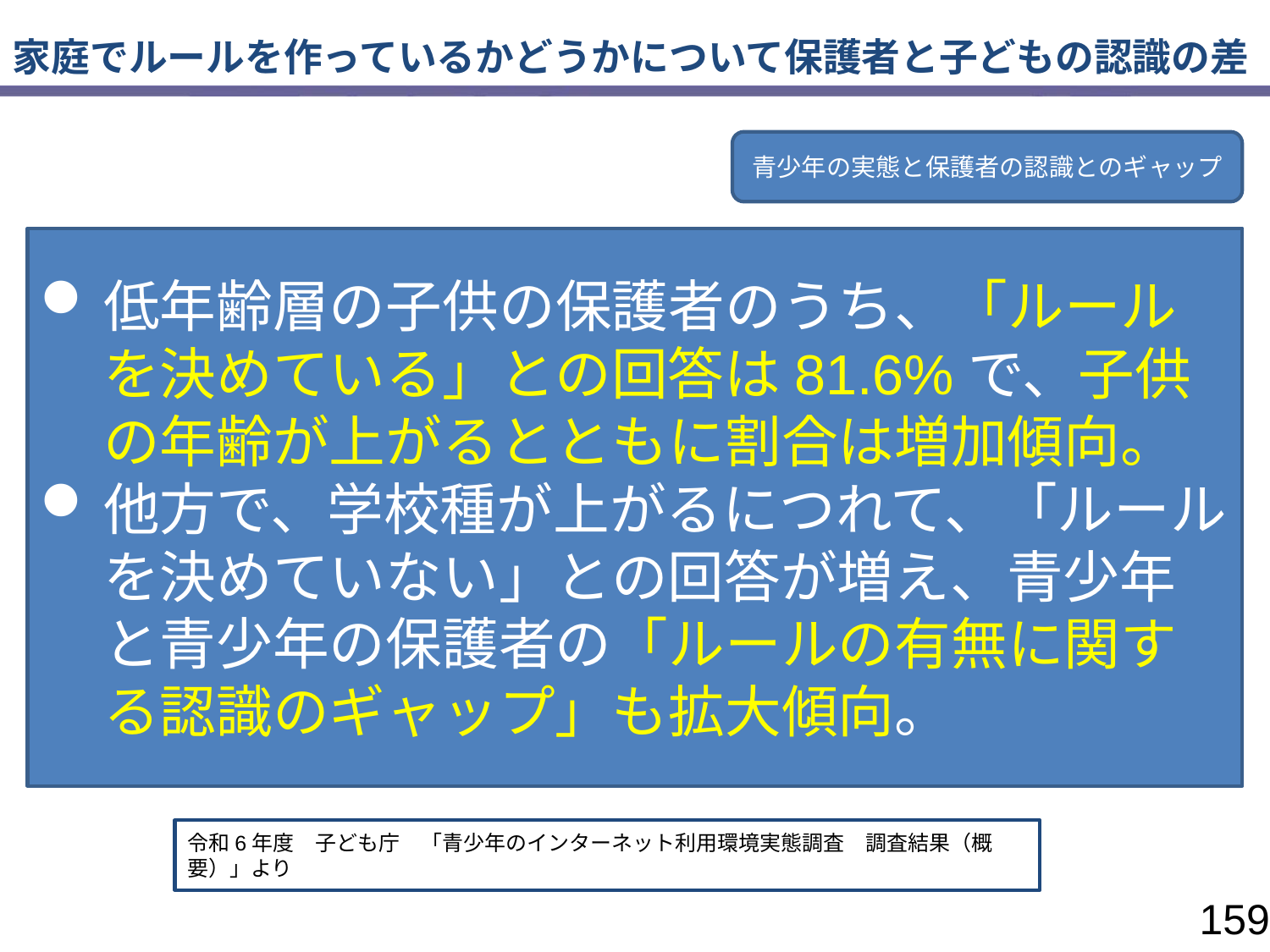

家庭でルールを作っているかどうかについて保護者と子どもの認識の差
青少年の実態と保護者の認識とのギャップ
低年齢層の子供の保護者のうち、「ルールを決めている」との回答は81.6%で、子供の年齢が上がるとともに割合は増加傾向。
他方で、学校種が上がるにつれて、「ルールを決めていない」との回答が増え、青少年と青少年の保護者の「ルールの有無に関する認識のギャップ」も拡大傾向。
令和6年度　子ども庁　「青少年のインターネット利用環境実態調査　調査結果（概要）」より
159